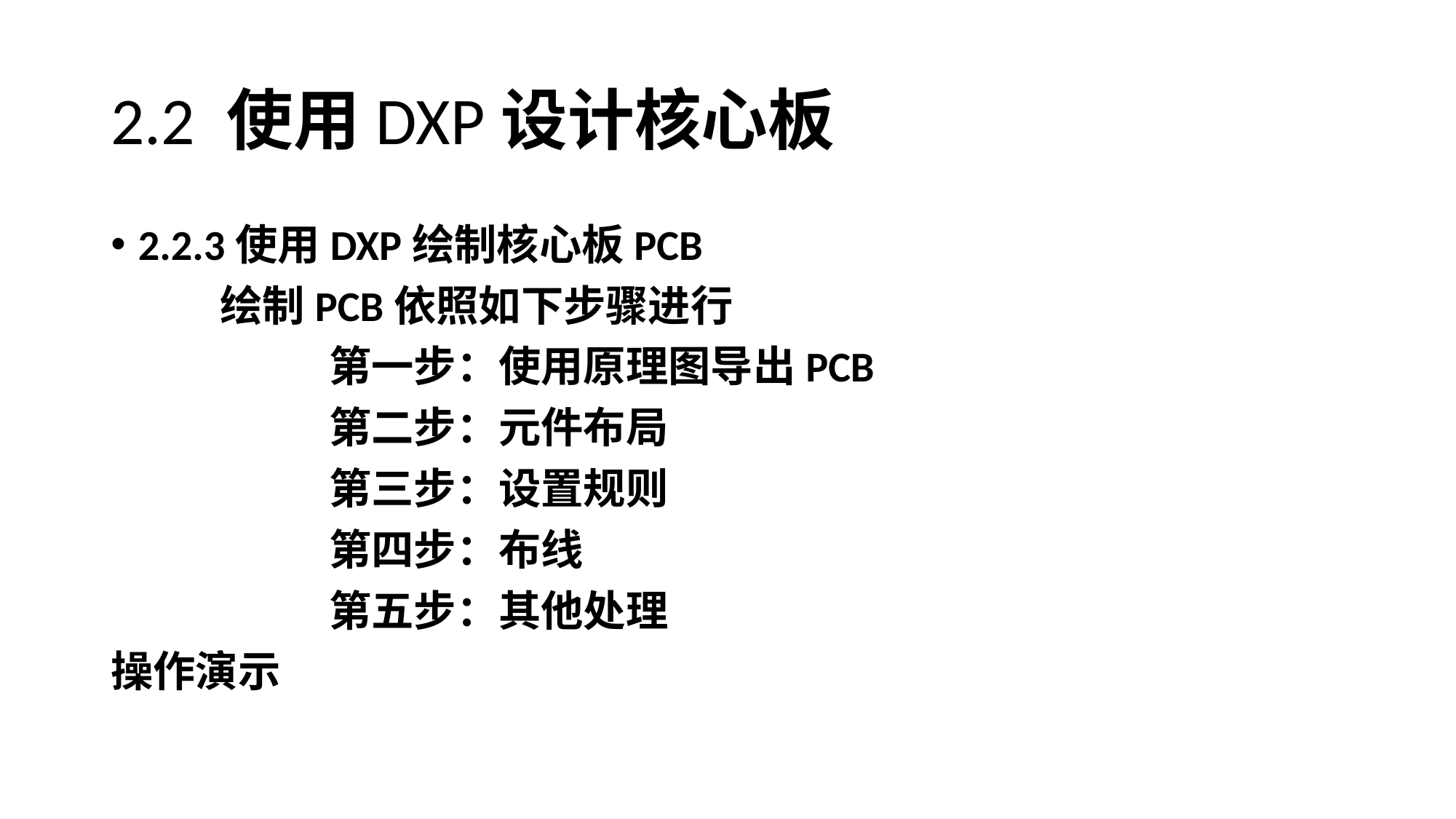

# 2.2 使用DXP设计核心板
2.2.3使用DXP绘制核心板PCB
	绘制PCB依照如下步骤进行
		第一步：使用原理图导出PCB
		第二步：元件布局
		第三步：设置规则
		第四步：布线
		第五步：其他处理
操作演示